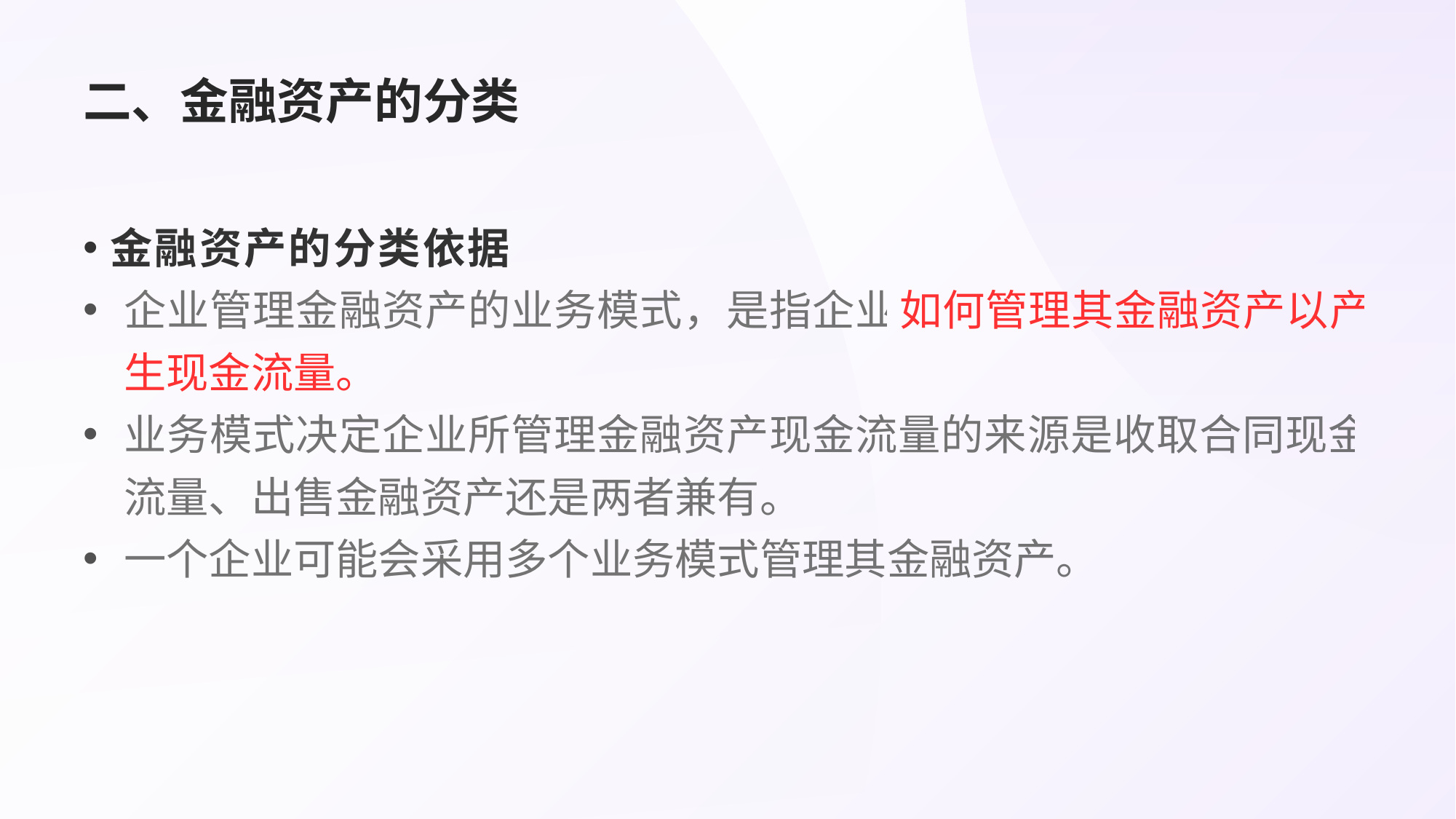

# 二、金融资产的分类
金融资产的分类依据
企业管理金融资产的业务模式，是指企业如何管理其金融资产以产生现金流量。
业务模式决定企业所管理金融资产现金流量的来源是收取合同现金流量、出售金融资产还是两者兼有。
一个企业可能会采用多个业务模式管理其金融资产。